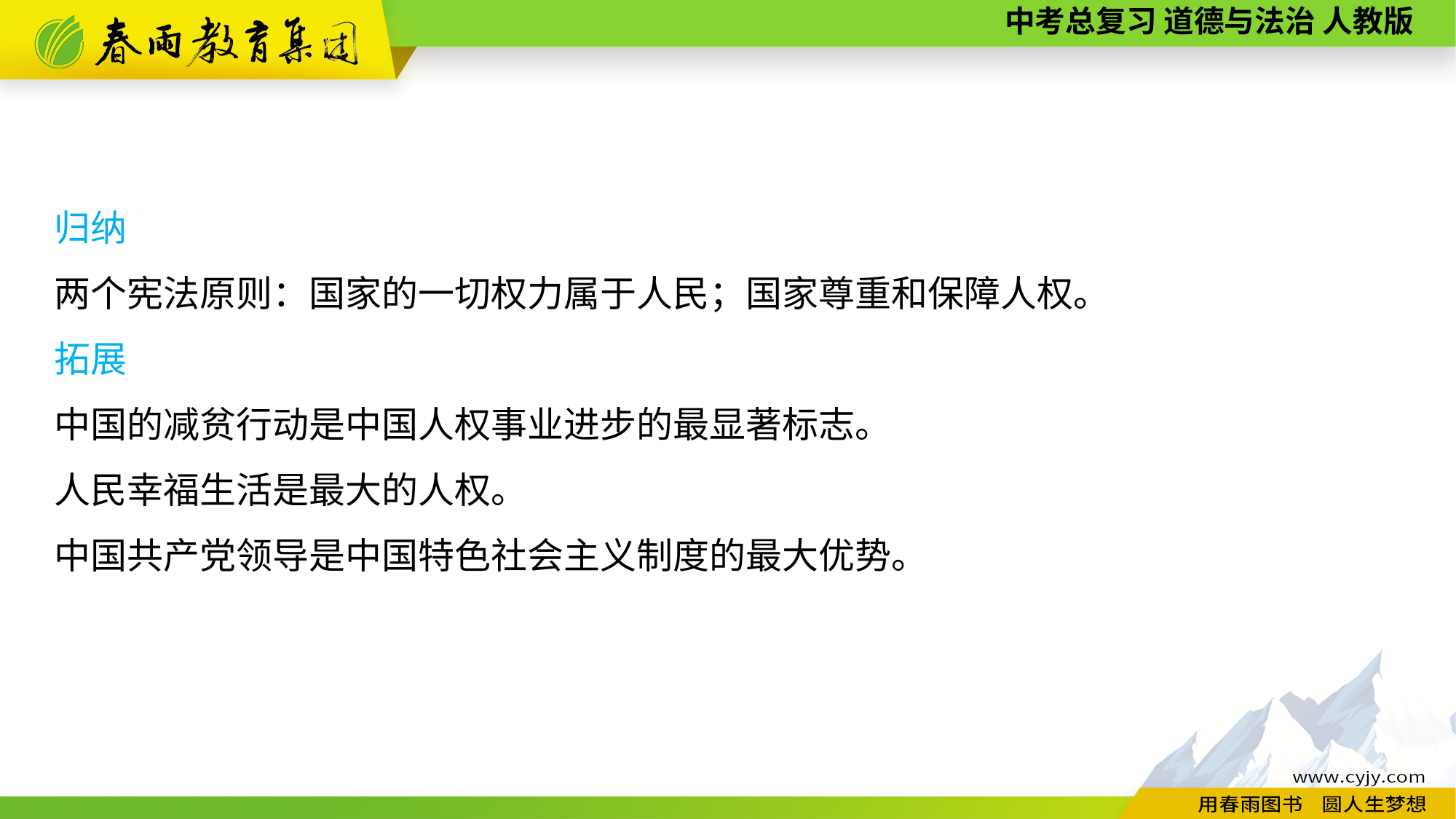

归纳
两个宪法原则：国家的一切权力属于人民；国家尊重和保障人权。
拓展
中国的减贫行动是中国人权事业进步的最显著标志。
人民幸福生活是最大的人权。
中国共产党领导是中国特色社会主义制度的最大优势。